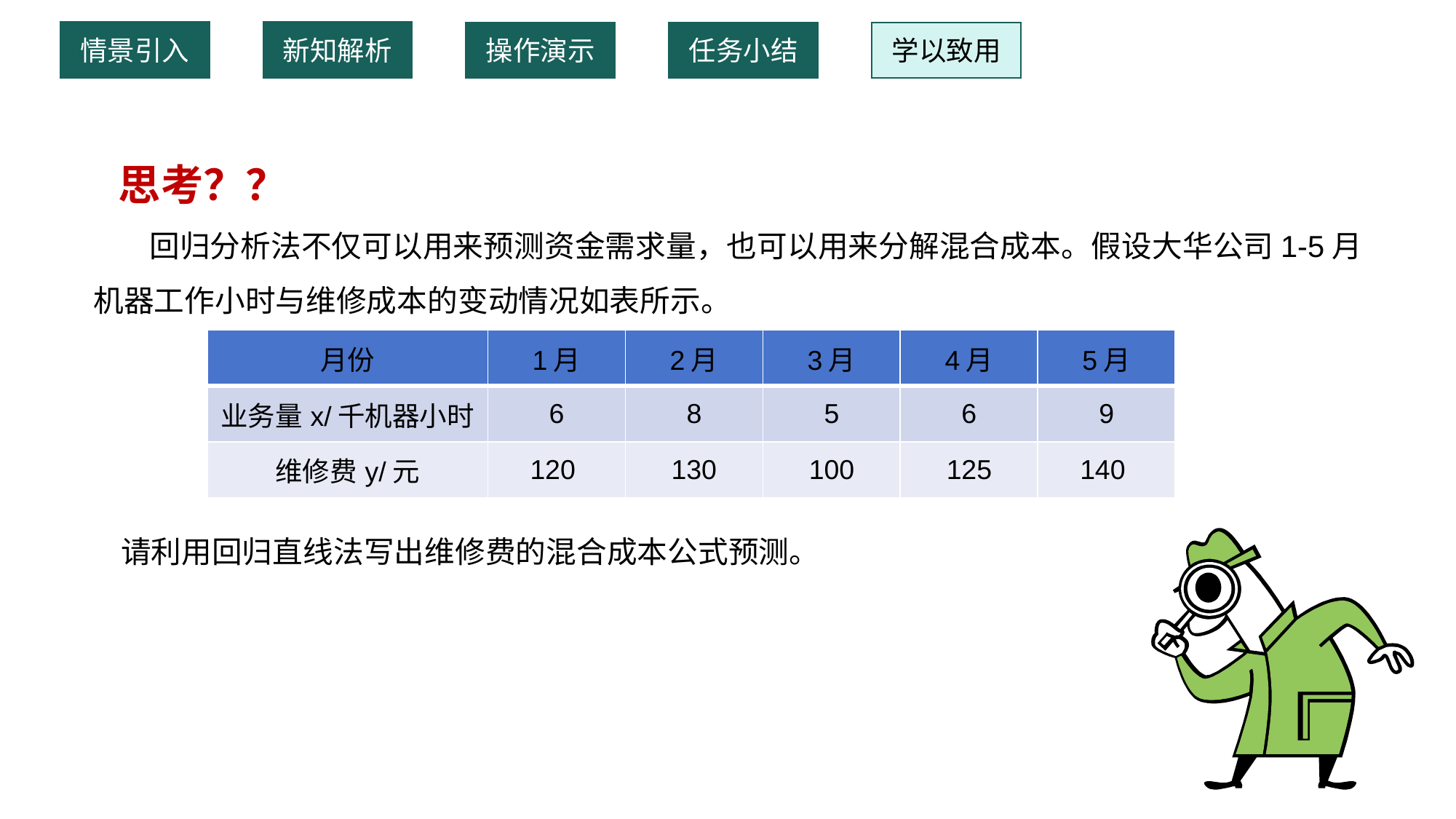

情景引入
新知解析
操作演示
任务小结
学以致用
   思考？？
        回归分析法不仅可以用来预测资金需求量，也可以用来分解混合成本。假设大华公司1-5月机器工作小时与维修成本的变动情况如表所示。

   请利用回归直线法写出维修费的混合成本公式预测。

| 月份 | 1月 | 2月 | 3月 | 4月 | 5月 |
| --- | --- | --- | --- | --- | --- |
| 业务量x/千机器小时 | 6 | 8 | 5 | 6 | 9 |
| 维修费y/元 | 120 | 130 | 100 | 125 | 140 |